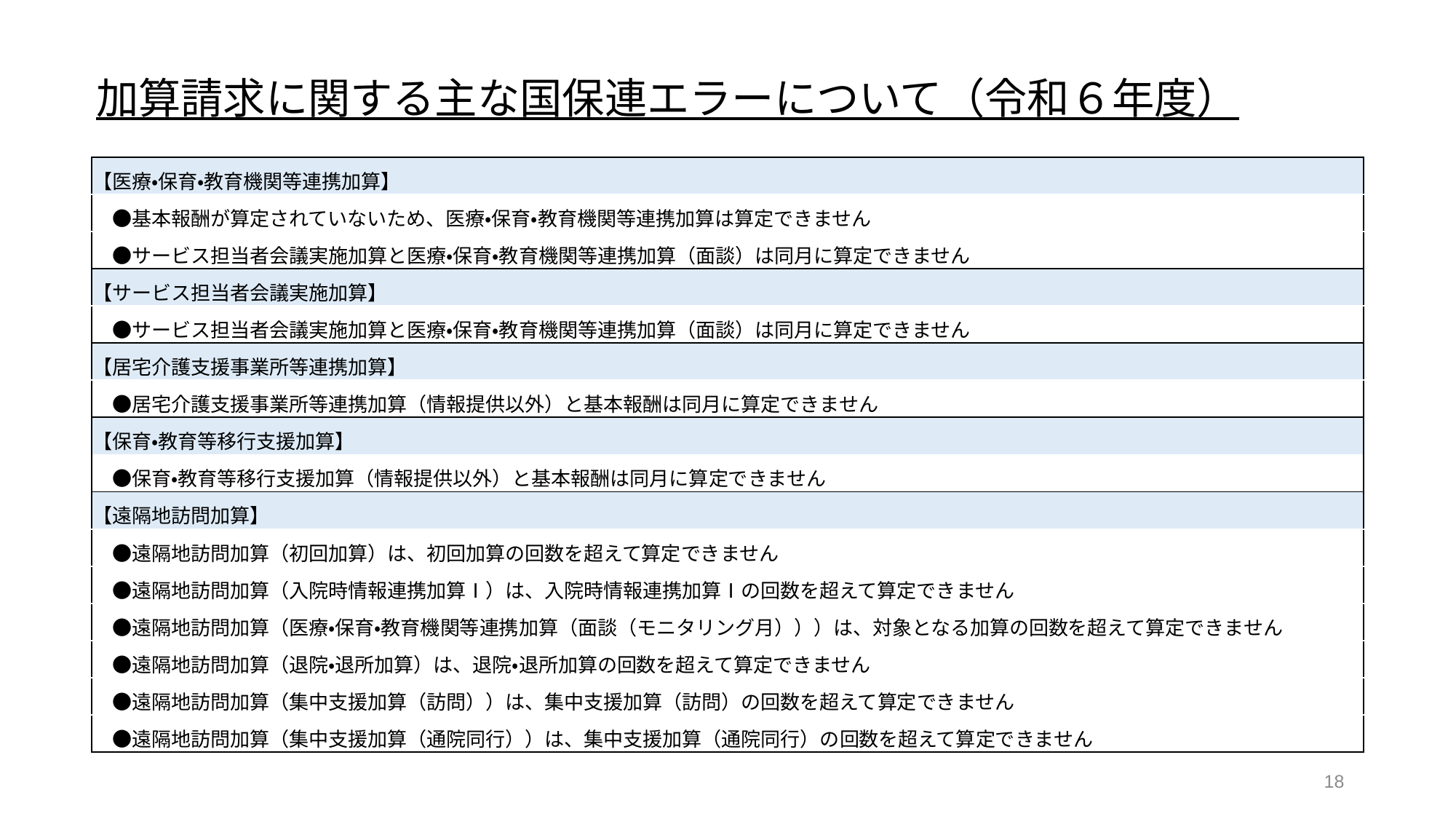

# 加算請求に関する主な国保連エラーについて（令和６年度）
| 【医療・保育・教育機関等連携加算】 |
| --- |
| ●基本報酬が算定されていないため、医療・保育・教育機関等連携加算は算定できません |
| ●サービス担当者会議実施加算と医療・保育・教育機関等連携加算（面談）は同月に算定できません |
| 【サービス担当者会議実施加算】 |
| ●サービス担当者会議実施加算と医療・保育・教育機関等連携加算（面談）は同月に算定できません |
| 【居宅介護支援事業所等連携加算】 |
| ●居宅介護支援事業所等連携加算（情報提供以外）と基本報酬は同月に算定できません |
| 【保育・教育等移行支援加算】 |
| ●保育・教育等移行支援加算（情報提供以外）と基本報酬は同月に算定できません |
| 【遠隔地訪問加算】 |
| ●遠隔地訪問加算（初回加算）は、初回加算の回数を超えて算定できません |
| ●遠隔地訪問加算（入院時情報連携加算Ⅰ）は、入院時情報連携加算Ⅰの回数を超えて算定できません |
| ●遠隔地訪問加算（医療・保育・教育機関等連携加算（面談（モニタリング月）））は、対象となる加算の回数を超えて算定できません |
| ●遠隔地訪問加算（退院・退所加算）は、退院・退所加算の回数を超えて算定できません |
| ●遠隔地訪問加算（集中支援加算（訪問））は、集中支援加算（訪問）の回数を超えて算定できません |
| ●遠隔地訪問加算（集中支援加算（通院同行））は、集中支援加算（通院同行）の回数を超えて算定できません |
18